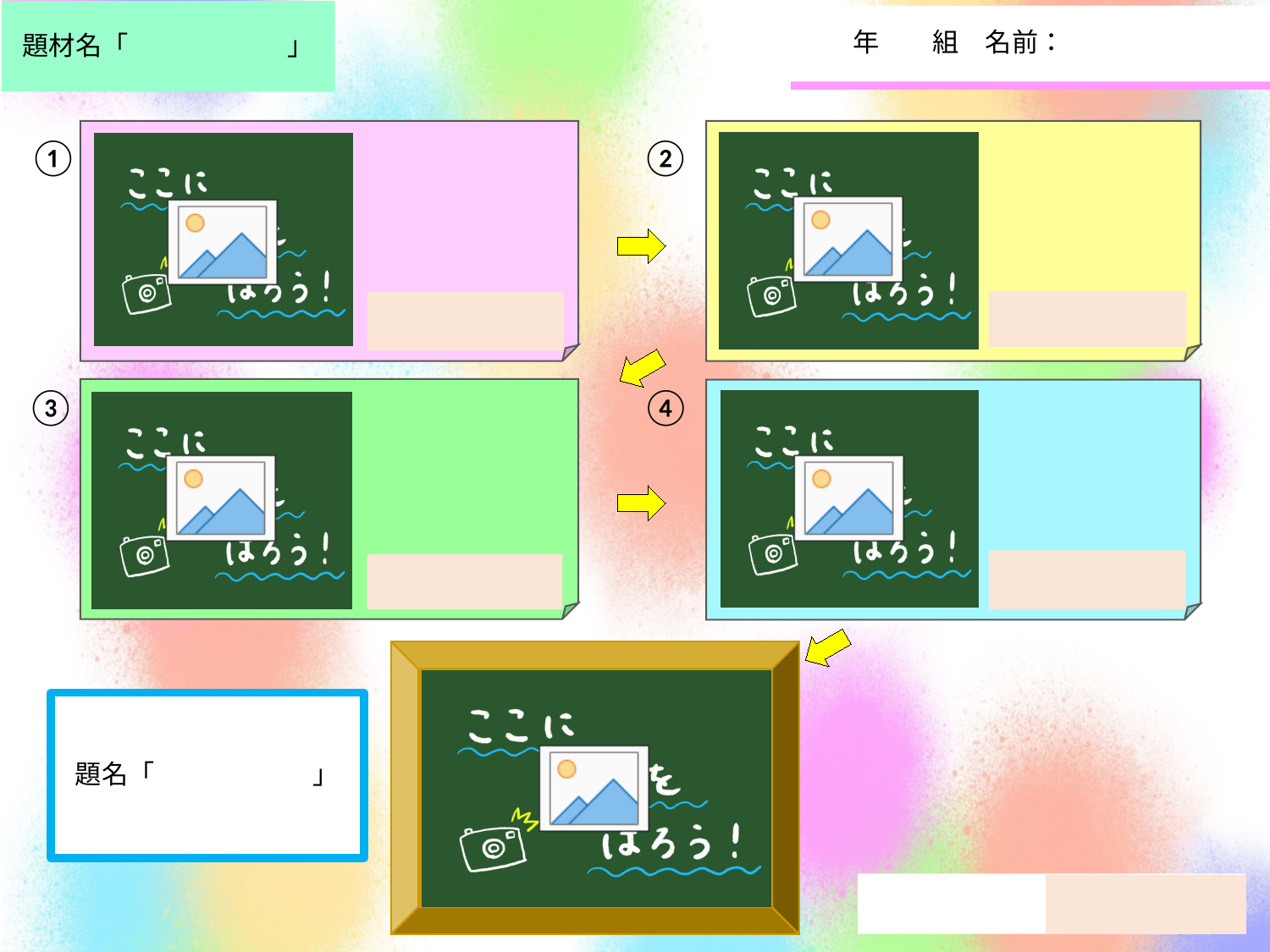

児童A
児童P

児童B
児童Q

児童C
児童R
児童D
児童S
児童E
児童T
児童F
児童U
児童G
児童V

児童H
児童W
児童I
児童X
児童J
児童Y
児童K
児童Z

児童L
児童A’

児童M
児童B'
児童N
児童C’
児童O
児童D’